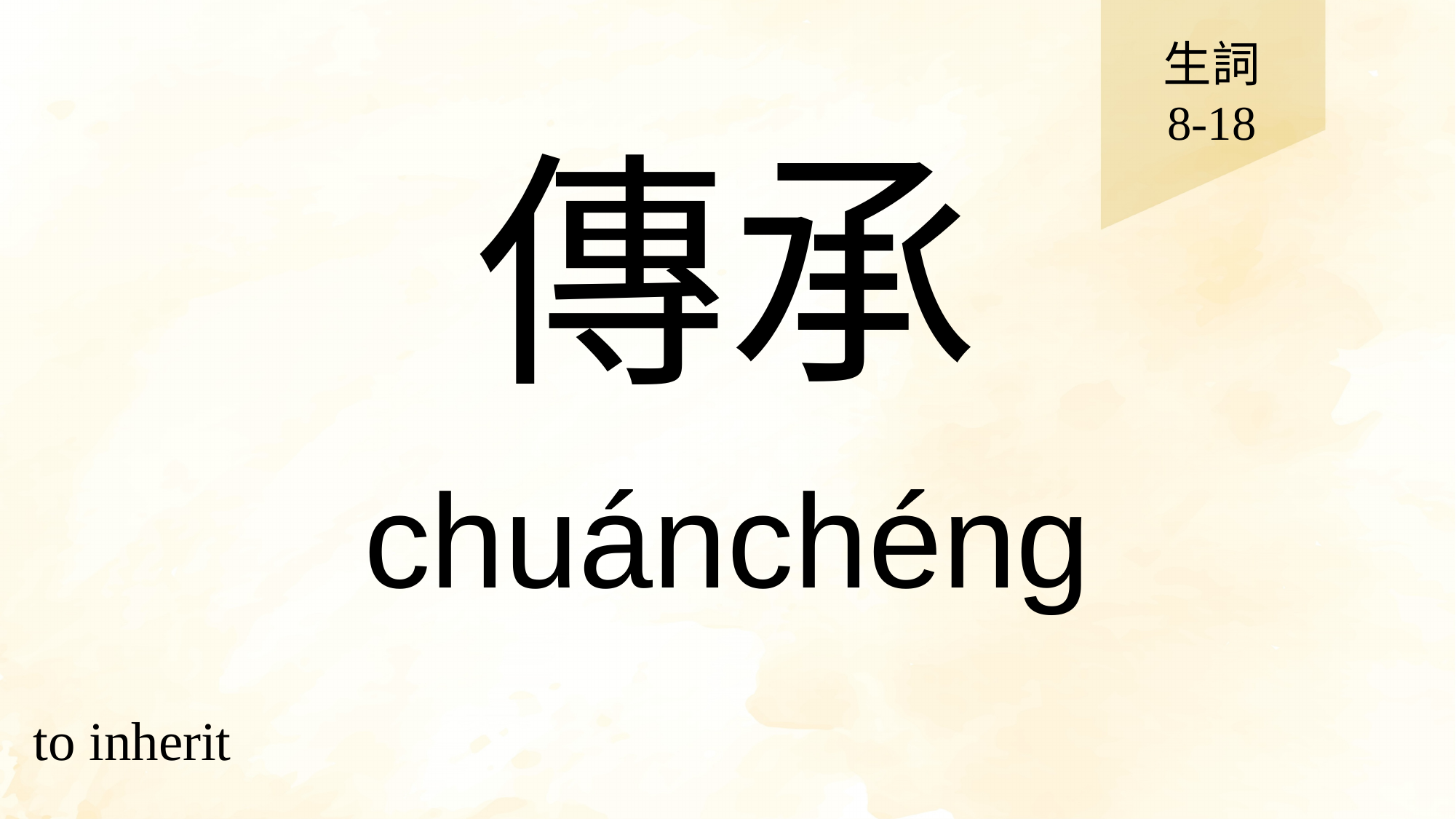

生詞
8-18
# 傳承
chuánchéng
to inherit